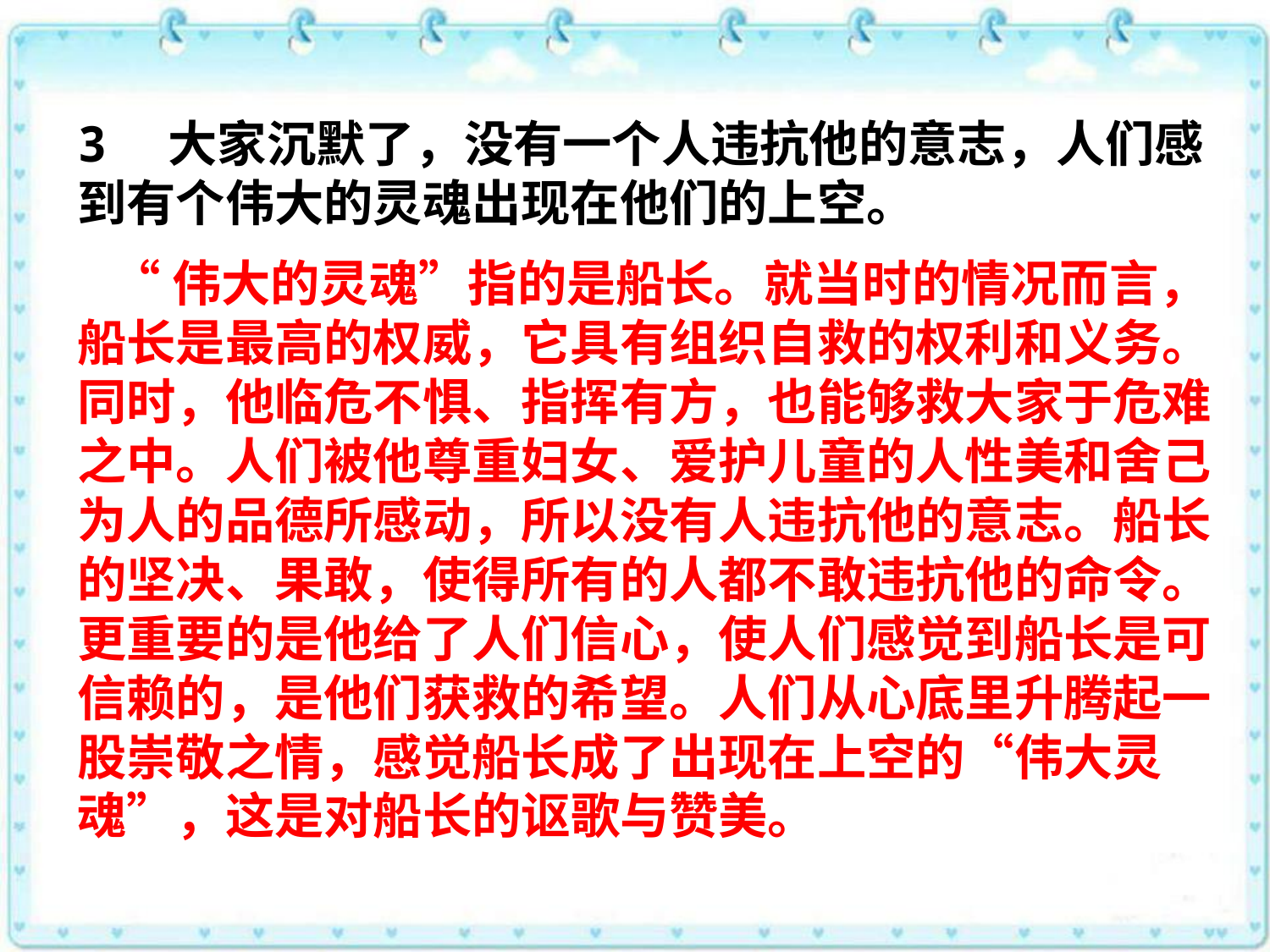

3　大家沉默了，没有一个人违抗他的意志，人们感到有个伟大的灵魂出现在他们的上空。
   “伟大的灵魂”指的是船长。就当时的情况而言，船长是最高的权威，它具有组织自救的权利和义务。同时，他临危不惧、指挥有方，也能够救大家于危难之中。人们被他尊重妇女、爱护儿童的人性美和舍己为人的品德所感动，所以没有人违抗他的意志。船长的坚决、果敢，使得所有的人都不敢违抗他的命令。更重要的是他给了人们信心，使人们感觉到船长是可信赖的，是他们获救的希望。人们从心底里升腾起一股崇敬之情，感觉船长成了出现在上空的“伟大灵魂”，这是对船长的讴歌与赞美。